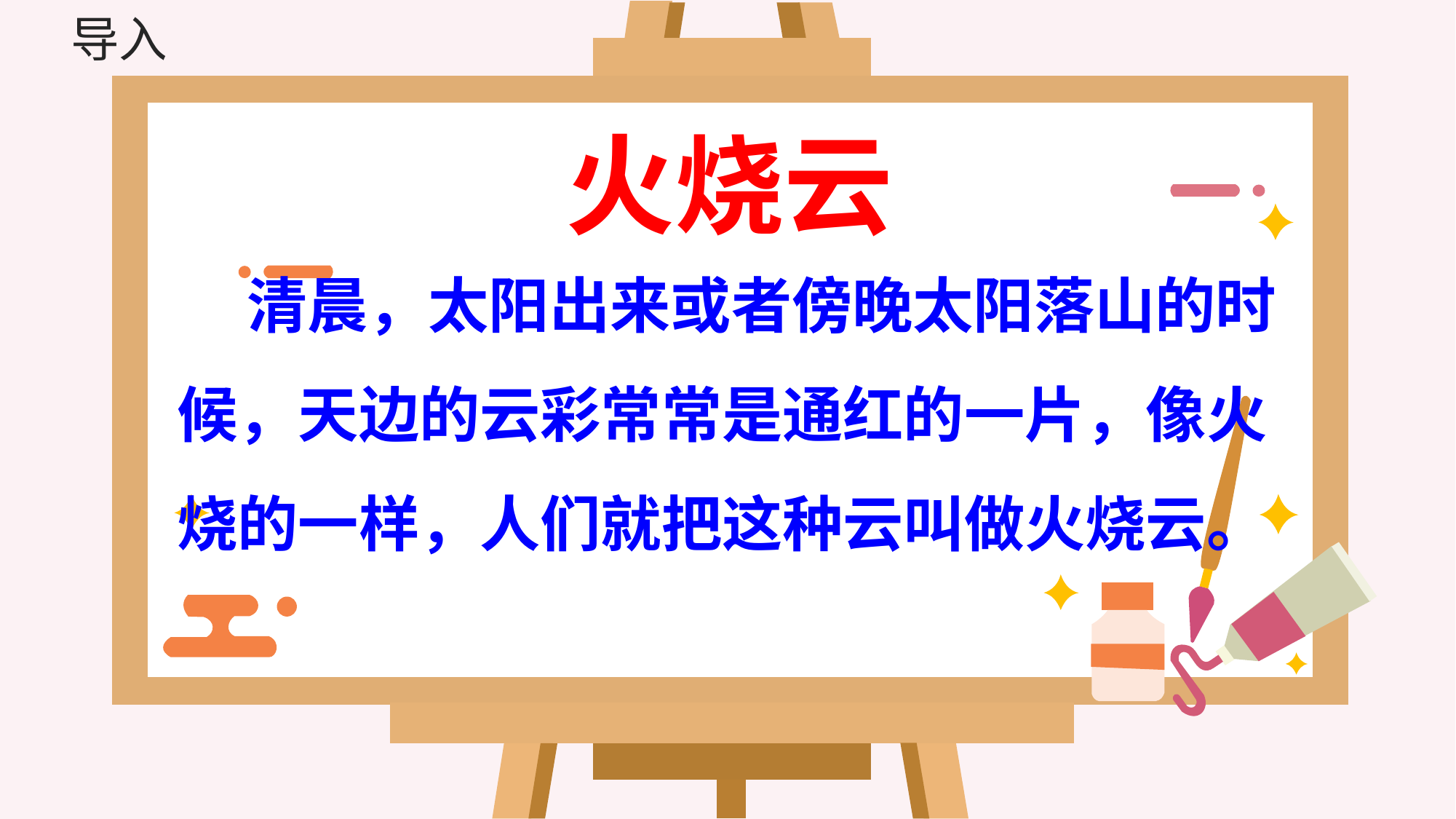

导入
火烧云
    清晨，太阳出来或者傍晚太阳落山的时候，天边的云彩常常是通红的一片，像火烧的一样，人们就把这种云叫做火烧云。